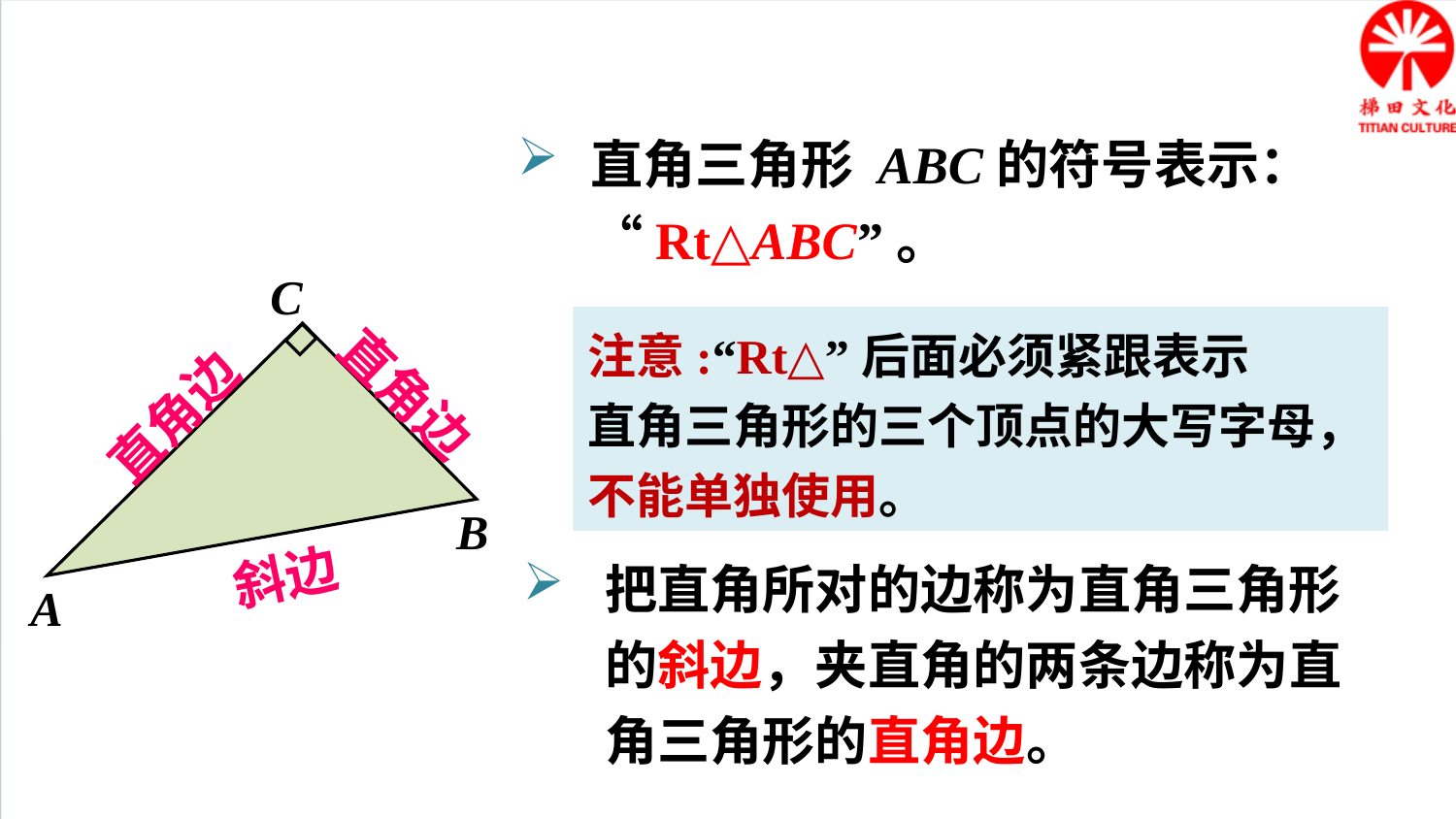

直角三角形 ABC的符号表示： “Rt△ABC”。
C
注意:“Rt△”后面必须紧跟表示
直角三角形的三个顶点的大写字母，不能单独使用。

直角边
直角边

B
斜边
把直角所对的边称为直角三角形的斜边，夹直角的两条边称为直角三角形的直角边。
A